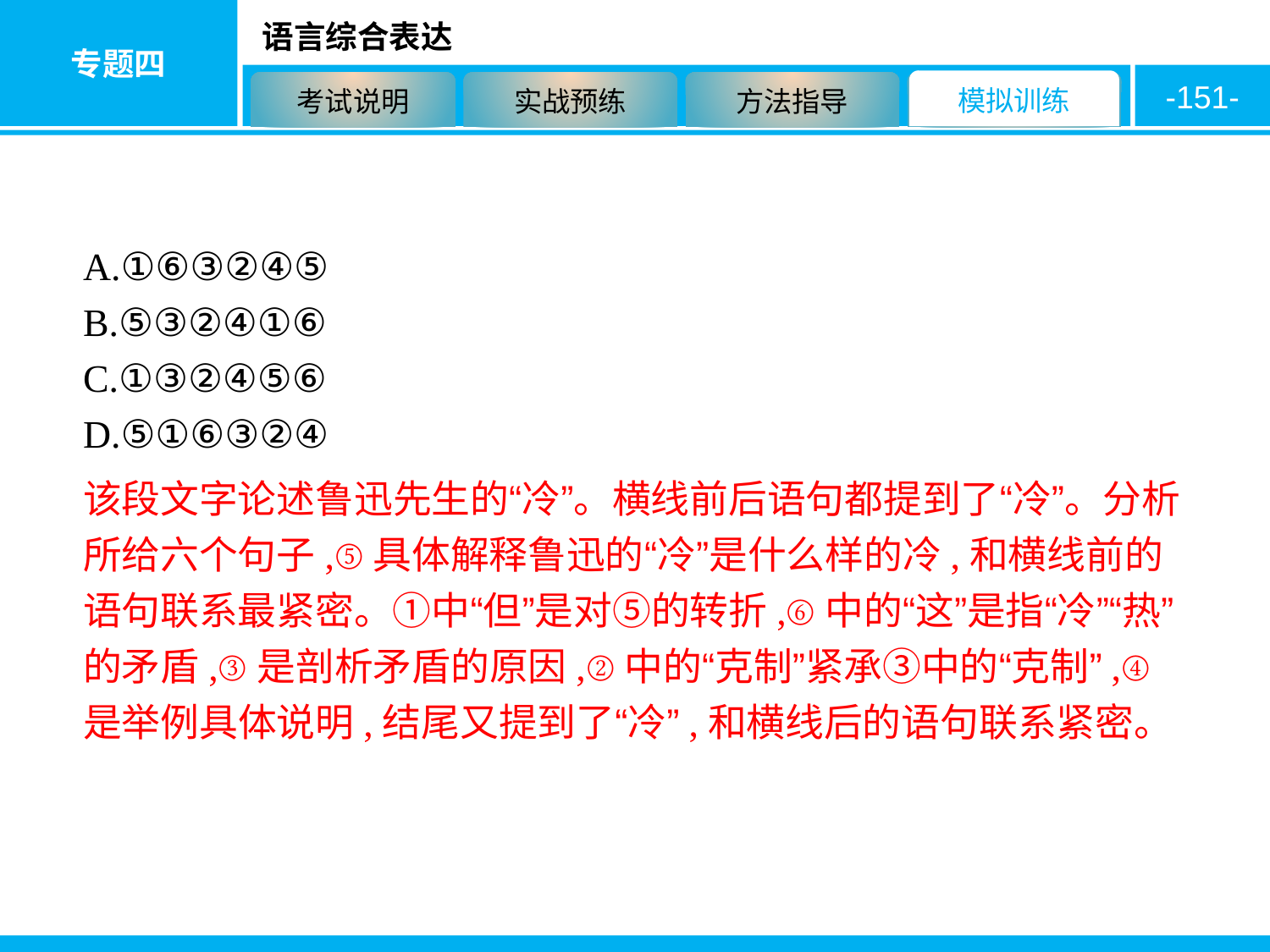

-151-
A.①⑥③②④⑤
B.⑤③②④①⑥
C.①③②④⑤⑥
D.⑤①⑥③②④
该段文字论述鲁迅先生的“冷”。横线前后语句都提到了“冷”。分析所给六个句子,⑤具体解释鲁迅的“冷”是什么样的冷,和横线前的语句联系最紧密。①中“但”是对⑤的转折,⑥中的“这”是指“冷”“热”的矛盾,③是剖析矛盾的原因,②中的“克制”紧承③中的“克制”,④是举例具体说明,结尾又提到了“冷”,和横线后的语句联系紧密。